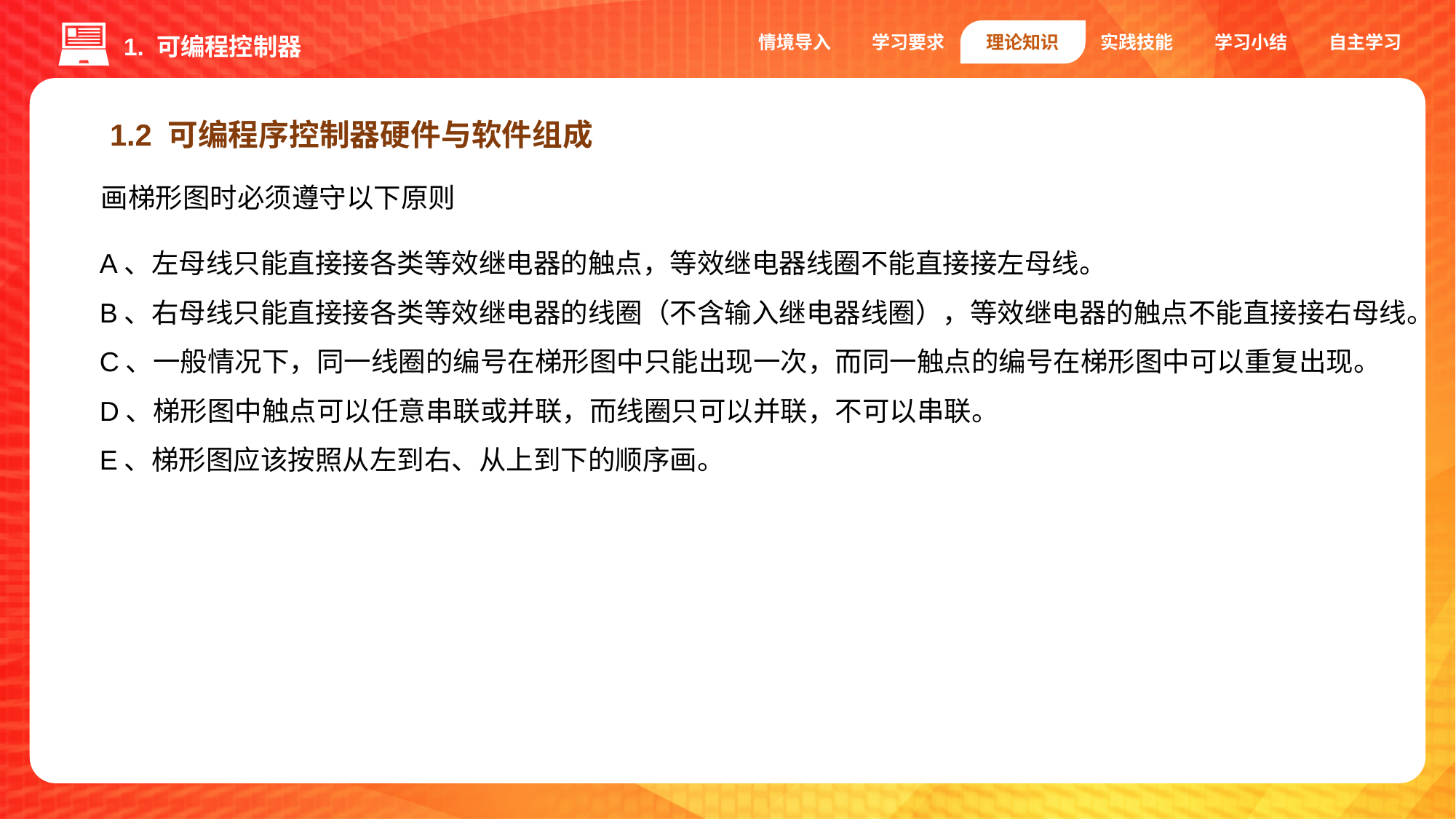

情境导入
学习要求
理论知识
实践技能
学习小结
自主学习

1. 可编程控制器
1.2 可编程序控制器硬件与软件组成
画梯形图时必须遵守以下原则
A、左母线只能直接接各类等效继电器的触点，等效继电器线圈不能直接接左母线。
B、右母线只能直接接各类等效继电器的线圈（不含输入继电器线圈），等效继电器的触点不能直接接右母线。
C、一般情况下，同一线圈的编号在梯形图中只能出现一次，而同一触点的编号在梯形图中可以重复出现。
D、梯形图中触点可以任意串联或并联，而线圈只可以并联，不可以串联。
E、梯形图应该按照从左到右、从上到下的顺序画。